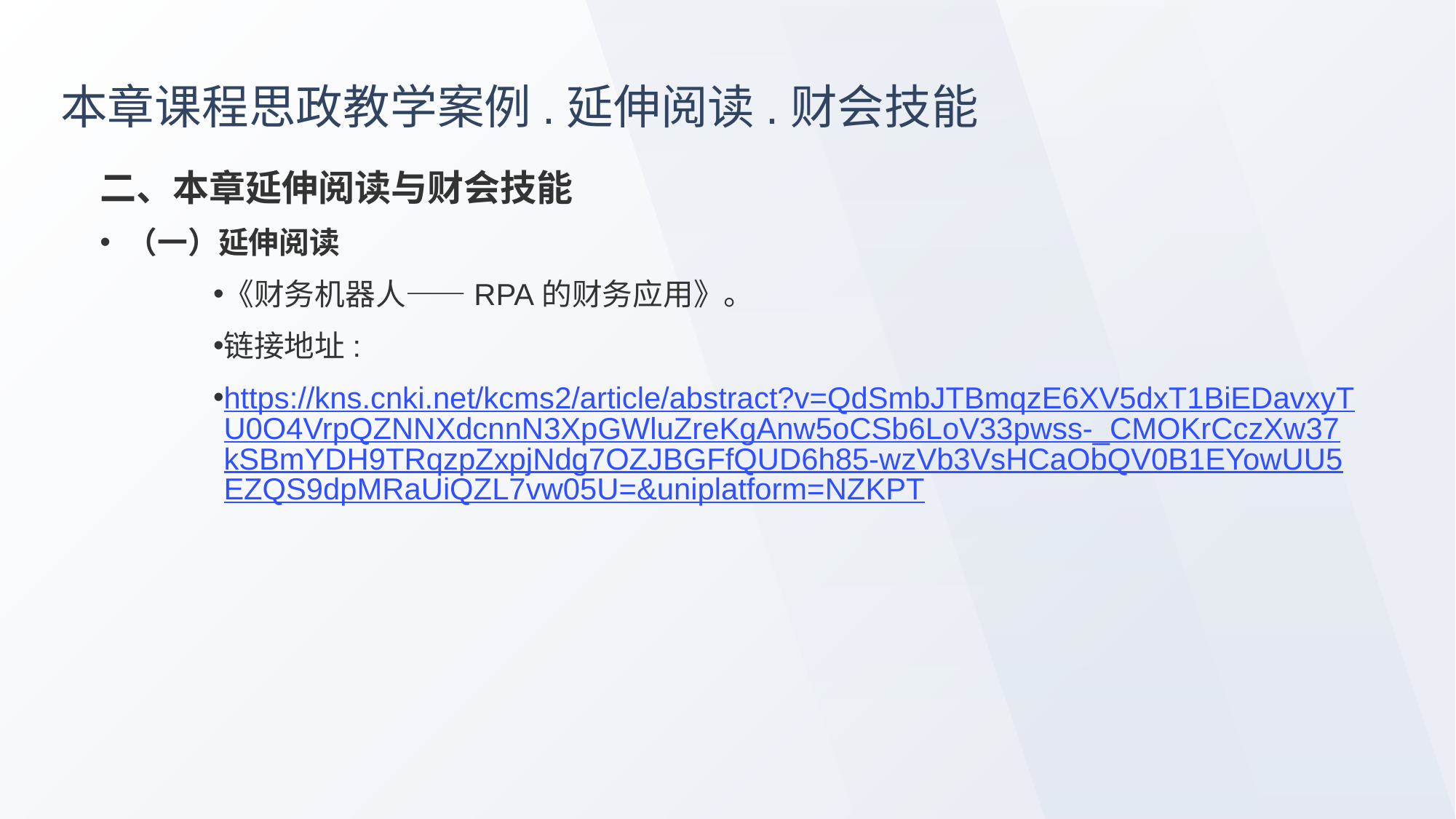

# 本章课程思政教学案例.延伸阅读.财会技能
二、本章延伸阅读与财会技能
（一）延伸阅读
《财务机器人——RPA的财务应用》。
链接地址:
https://kns.cnki.net/kcms2/article/abstract?v=QdSmbJTBmqzE6XV5dxT1BiEDavxyTU0O4VrpQZNNXdcnnN3XpGWluZreKgAnw5oCSb6LoV33pwss-_CMOKrCczXw37kSBmYDH9TRqzpZxpjNdg7OZJBGFfQUD6h85-wzVb3VsHCaObQV0B1EYowUU5EZQS9dpMRaUiQZL7vw05U=&uniplatform=NZKPT